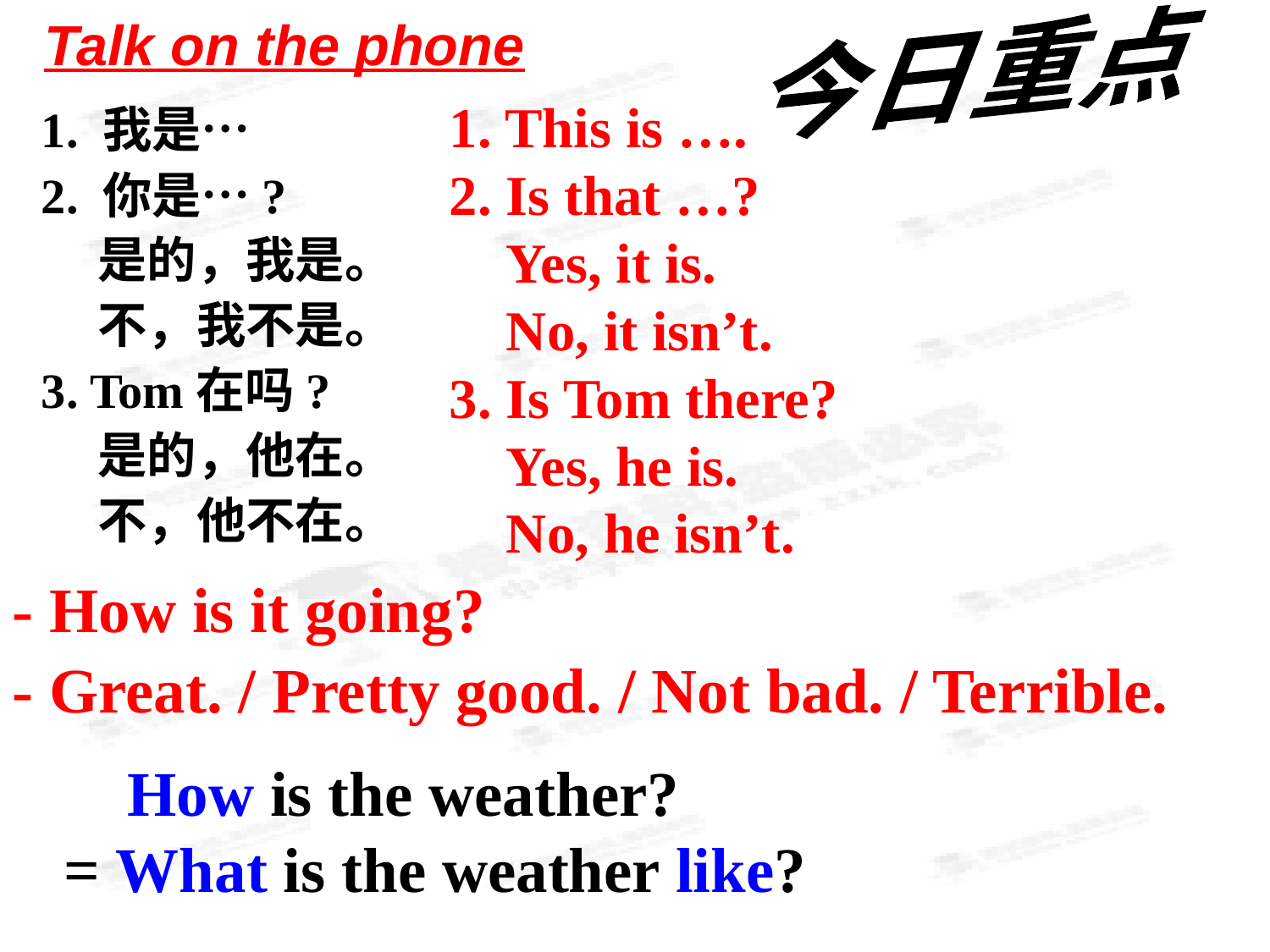

今日重点
Talk on the phone
1. This is ….
2. Is that …?
    Yes, it is.
    No, it isn’t.
3. Is Tom there?
    Yes, he is.
    No, he isn’t.
1. 我是…
2. 你是…?
    是的，我是。
    不，我不是。
3. Tom在吗?
    是的，他在。
    不，他不在。
- How is it going?
- Great. / Pretty good. / Not bad. / Terrible.
    How is the weather?
= What is the weather like?